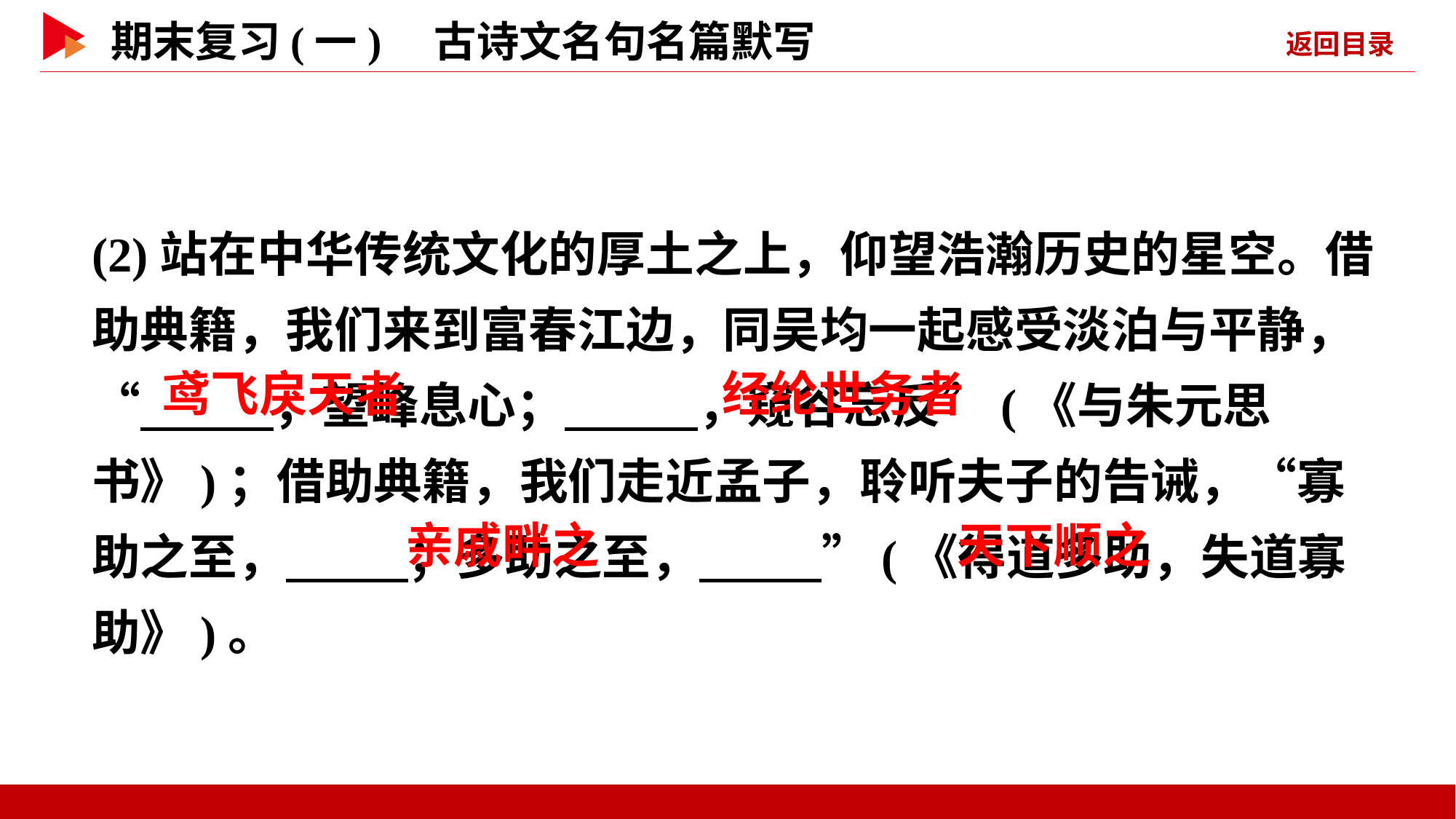

(2)站在中华传统文化的厚土之上，仰望浩瀚历史的星空。借助典籍，我们来到富春江边，同吴均一起感受淡泊与平静，“            ，望峰息心；            ，窥谷忘反”(《与朱元思书》)；借助典籍，我们走近孟子，聆听夫子的告诫，“寡助之至，           ；多助之至，           ”(《得道多助，失道寡助》)。
 鸢飞戾天者
 经纶世务者
 亲戚畔之
 天下顺之